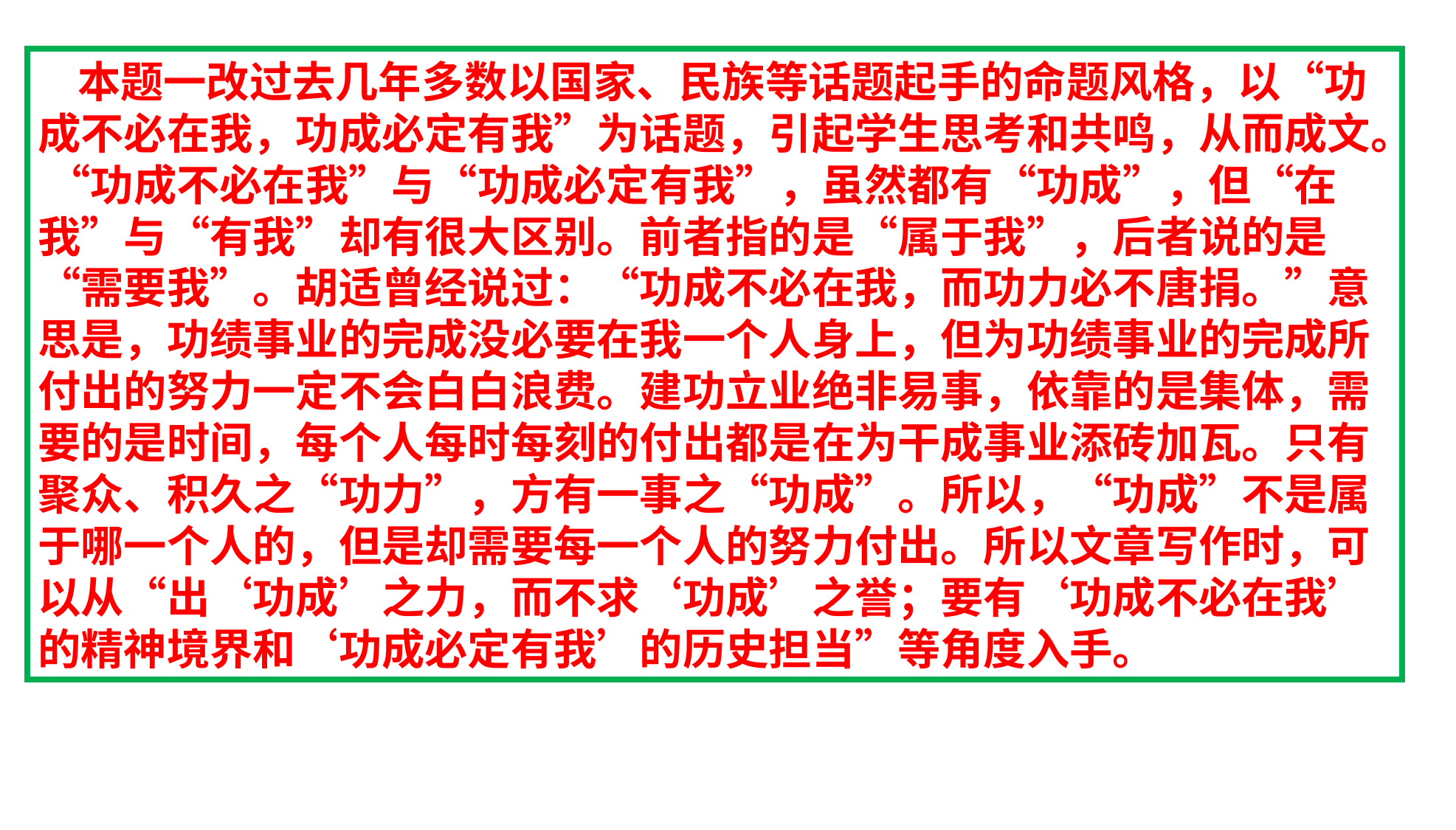

本题一改过去几年多数以国家、民族等话题起手的命题风格，以“功成不必在我，功成必定有我”为话题，引起学生思考和共鸣，从而成文。 “功成不必在我”与“功成必定有我”，虽然都有“功成”，但“在我”与“有我”却有很大区别。前者指的是“属于我”，后者说的是“需要我”。胡适曾经说过：“功成不必在我，而功力必不唐捐。”意思是，功绩事业的完成没必要在我一个人身上，但为功绩事业的完成所付出的努力一定不会白白浪费。建功立业绝非易事，依靠的是集体，需要的是时间，每个人每时每刻的付出都是在为干成事业添砖加瓦。只有聚众、积久之“功力”，方有一事之“功成”。所以，“功成”不是属于哪一个人的，但是却需要每一个人的努力付出。所以文章写作时，可以从“出‘功成’之力，而不求‘功成’之誉；要有‘功成不必在我’的精神境界和‘功成必定有我’的历史担当”等角度入手。